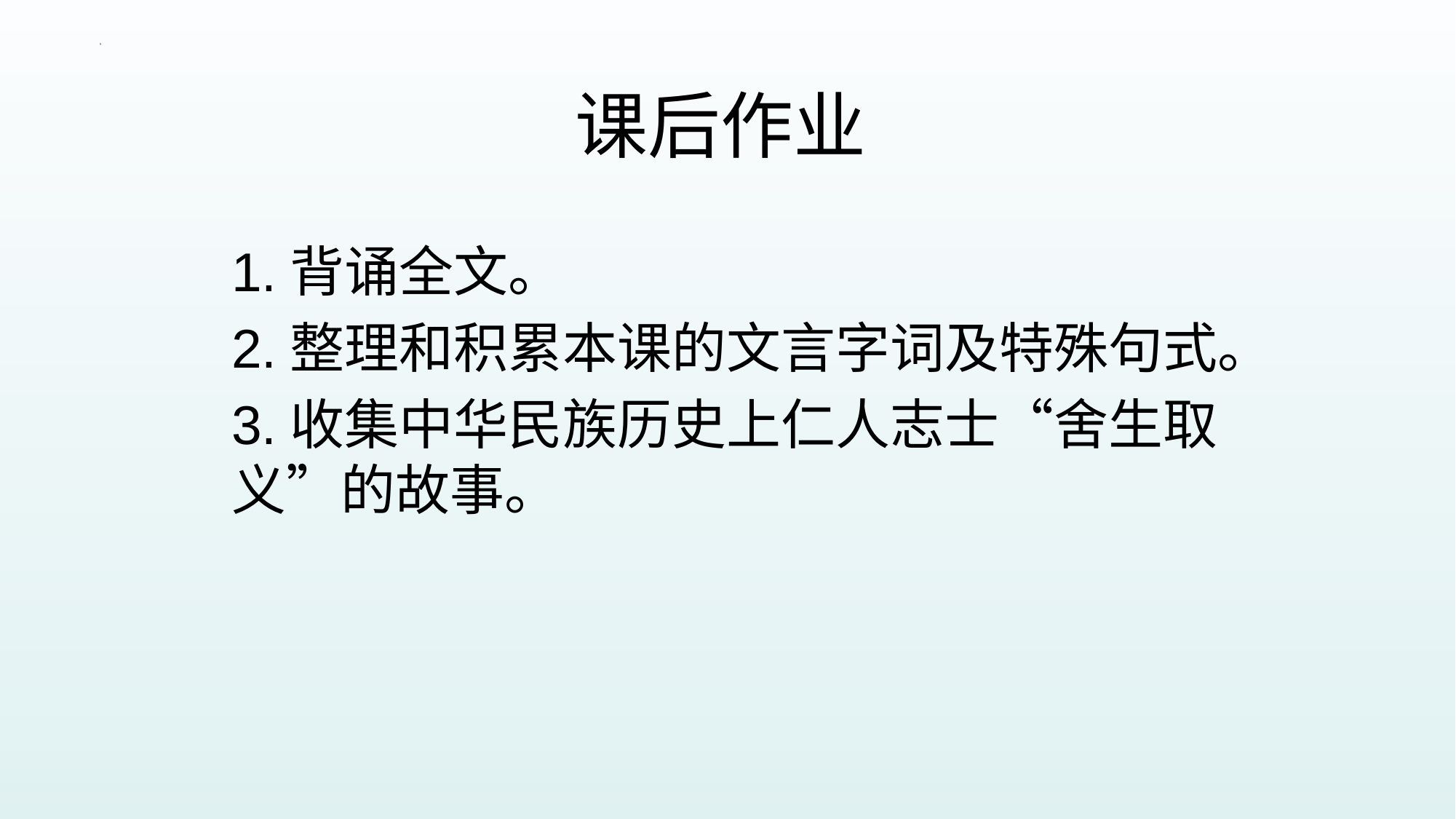

# 课后作业
1.背诵全文。
2.整理和积累本课的文言字词及特殊句式。
3.收集中华民族历史上仁人志士“舍生取义”的故事。